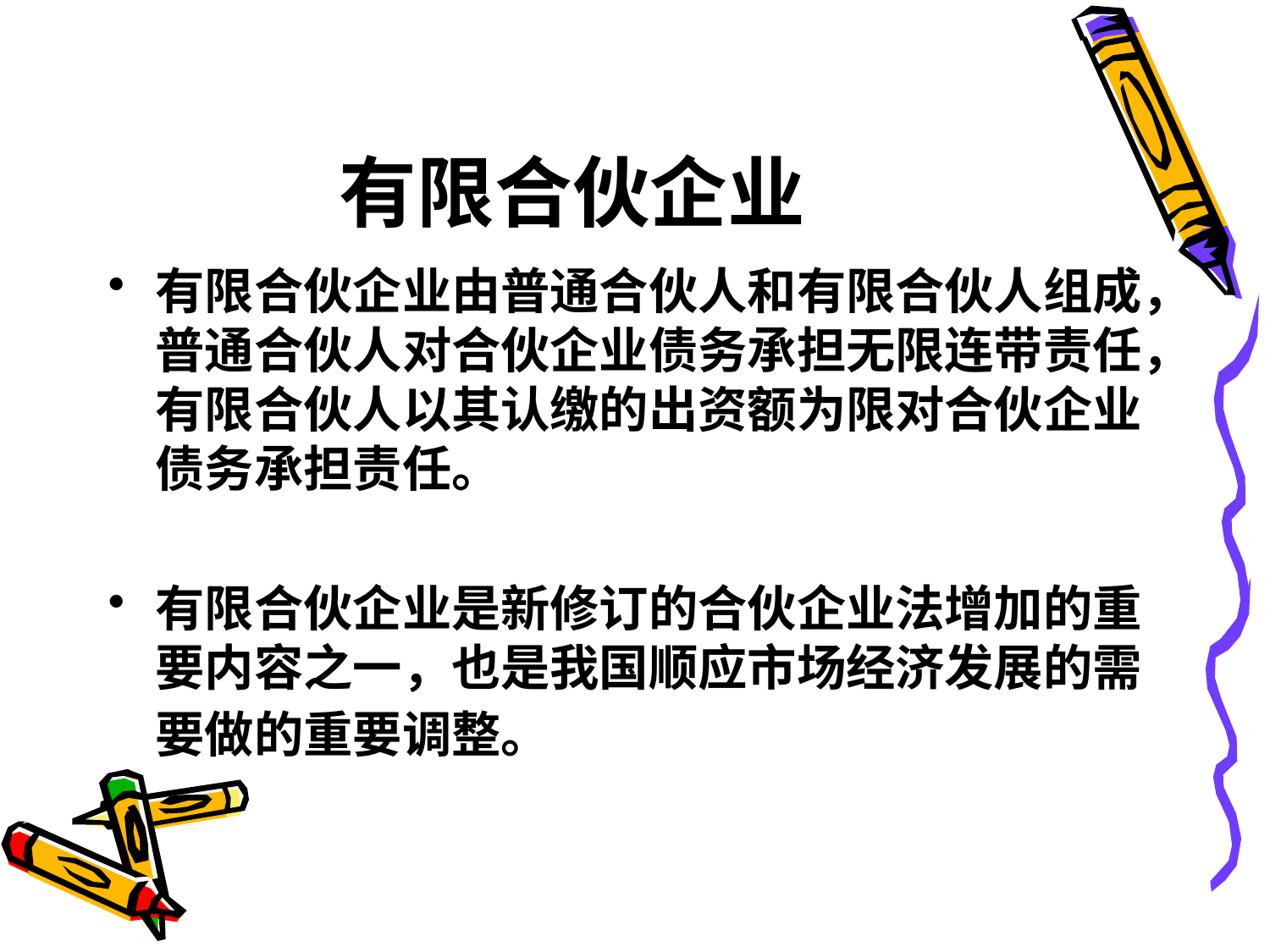

# 有限合伙企业
有限合伙企业由普通合伙人和有限合伙人组成，普通合伙人对合伙企业债务承担无限连带责任，有限合伙人以其认缴的出资额为限对合伙企业债务承担责任。

有限合伙企业是新修订的合伙企业法增加的重要内容之一，也是我国顺应市场经济发展的需要做的重要调整。